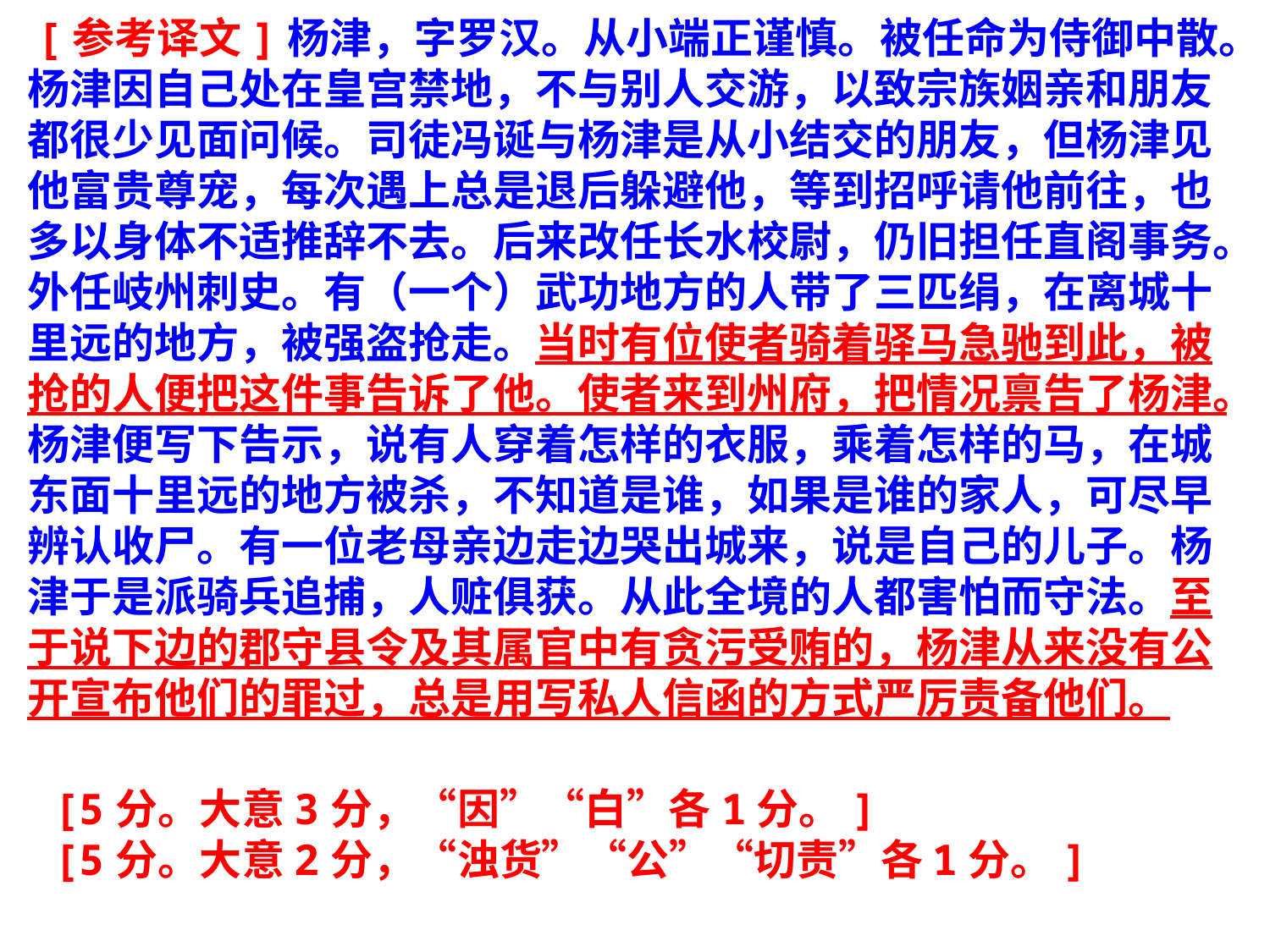

[参考译文]杨津，字罗汉。从小端正谨慎。被任命为侍御中散。杨津因自己处在皇宫禁地，不与别人交游，以致宗族姻亲和朋友都很少见面问候。司徒冯诞与杨津是从小结交的朋友，但杨津见他富贵尊宠，每次遇上总是退后躲避他，等到招呼请他前往，也多以身体不适推辞不去。后来改任长水校尉，仍旧担任直阁事务。外任岐州刺史。有（一个）武功地方的人带了三匹绢，在离城十里远的地方，被强盗抢走。当时有位使者骑着驿马急驰到此，被抢的人便把这件事告诉了他。使者来到州府，把情况禀告了杨津。杨津便写下告示，说有人穿着怎样的衣服，乘着怎样的马，在城东面十里远的地方被杀，不知道是谁，如果是谁的家人，可尽早辨认收尸。有一位老母亲边走边哭出城来，说是自己的儿子。杨津于是派骑兵追捕，人赃俱获。从此全境的人都害怕而守法。至于说下边的郡守县令及其属官中有贪污受贿的，杨津从来没有公开宣布他们的罪过，总是用写私人信函的方式严厉责备他们。
[5分。大意3分，“因”“白”各1分。]
[5分。大意2分，“浊货”“公”“切责”各1分。]